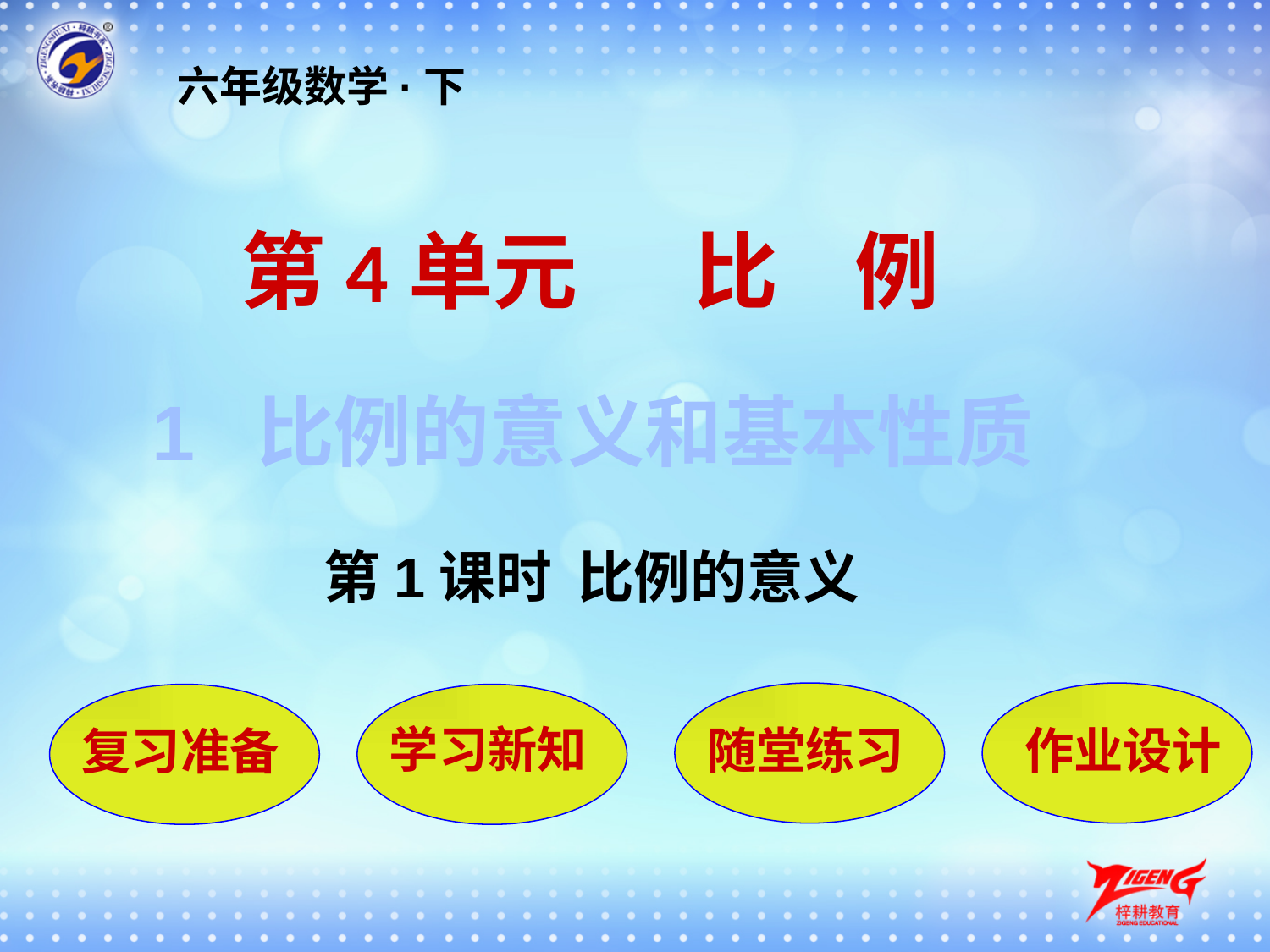

六年级数学·下
第4单元      比    例
1  比例的意义和基本性质
第1课时  比例的意义

随堂练习

作业设计

复习准备

学习新知